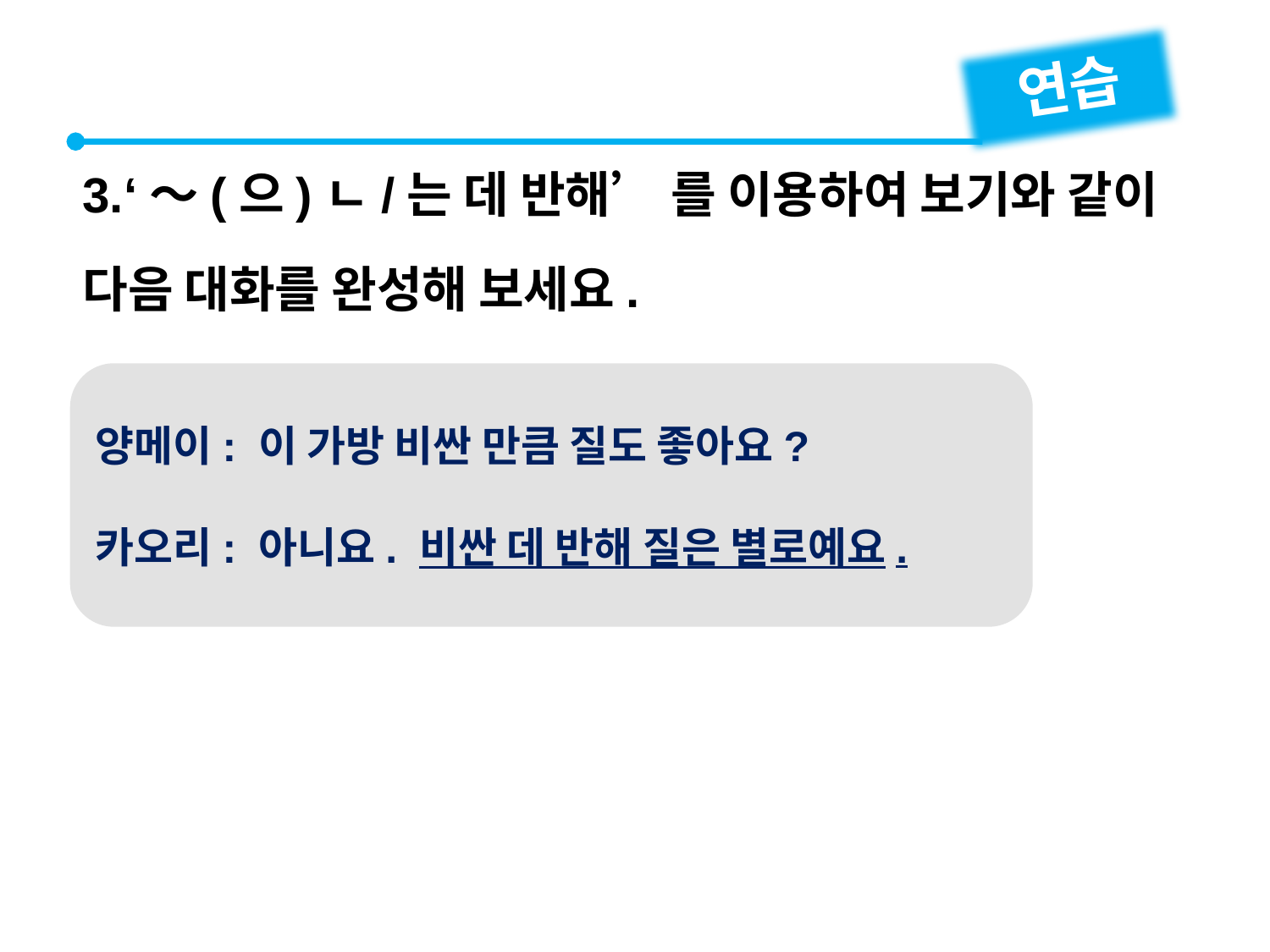

연습
3.‘～(으)ㄴ/는 데 반해’ 를 이용하여 보기와 같이 다음 대화를 완성해 보세요.
양메이: 이 가방 비싼 만큼 질도 좋아요?

카오리: 아니요. 비싼 데 반해 질은 별로예요.